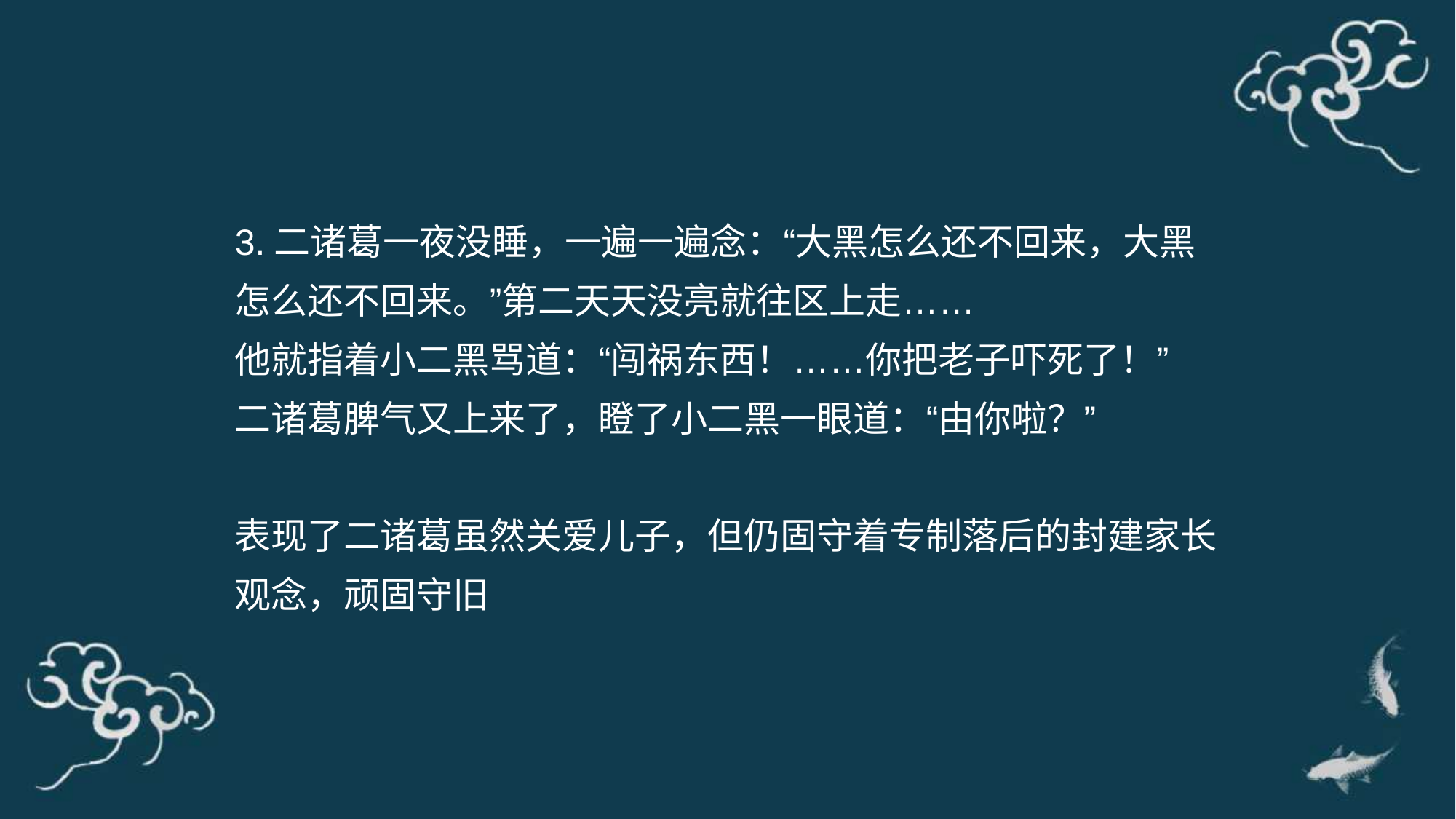

3.二诸葛一夜没睡，一遍一遍念：“大黑怎么还不回来，大黑怎么还不回来。”第二天天没亮就往区上走……
他就指着小二黑骂道：“闯祸东西！……你把老子吓死了！”
二诸葛脾气又上来了，瞪了小二黑一眼道：“由你啦？”

表现了二诸葛虽然关爱儿子，但仍固守着专制落后的封建家长观念，顽固守旧